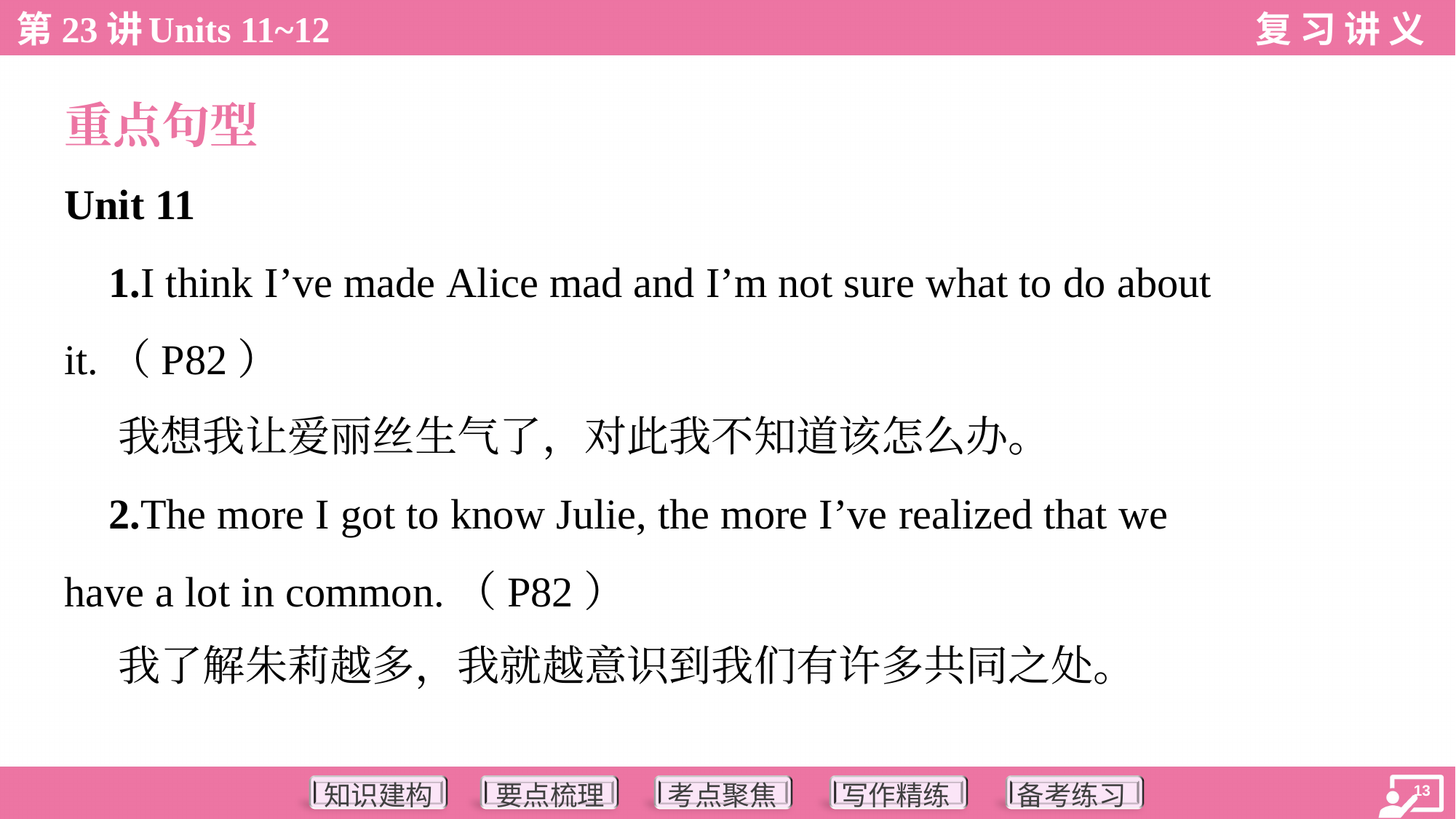

重点句型
Unit 11
    1.I think I’ve made Alice mad and I’m not sure what to do about
it.（P82）
    我想我让爱丽丝生气了，对此我不知道该怎么办。
    2.The more I got to know Julie, the more I’ve realized that we
have a lot in common.（P82）
    我了解朱莉越多，我就越意识到我们有许多共同之处。